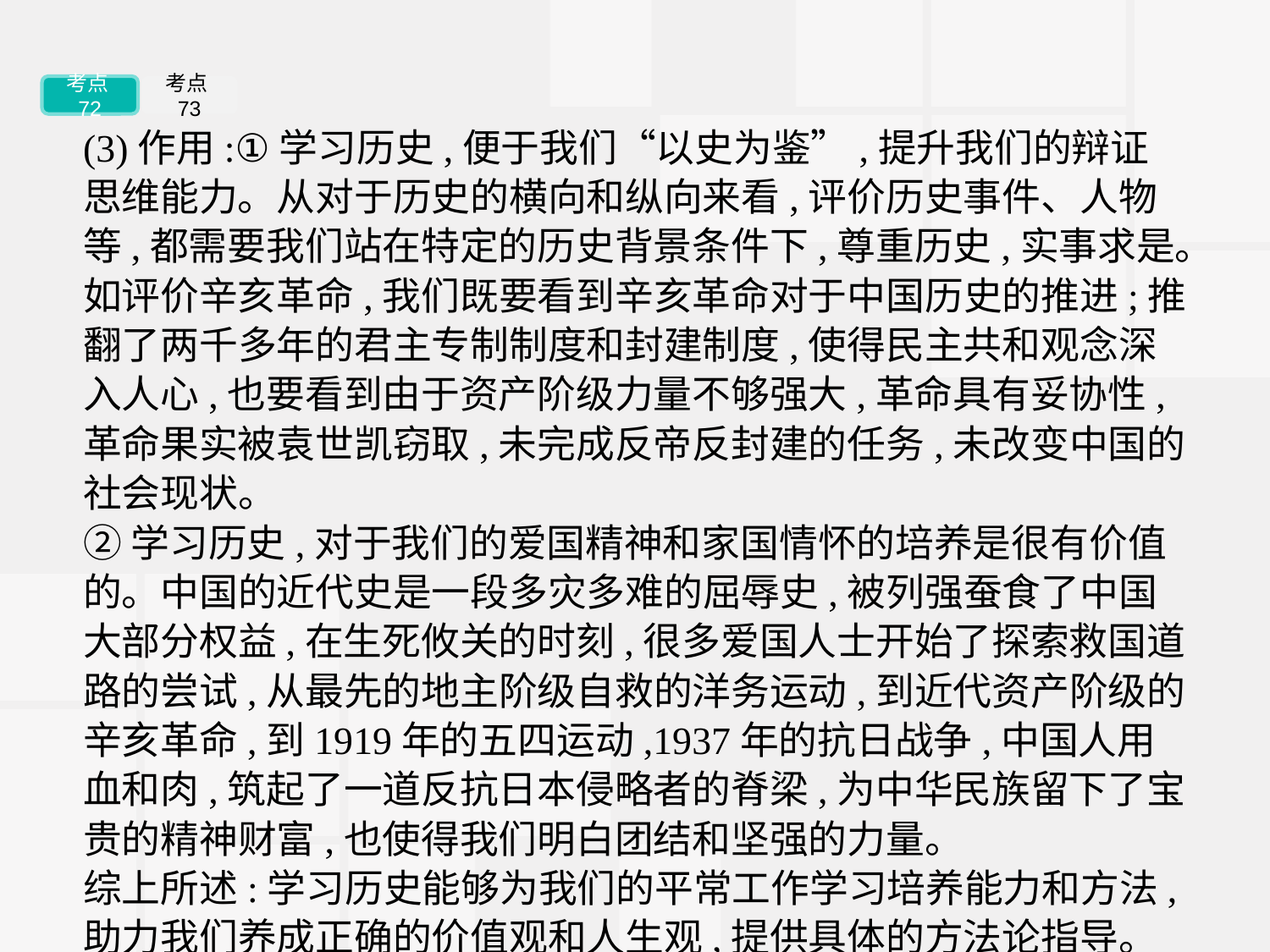

考点72
考点73
(3)作用:①学习历史,便于我们“以史为鉴”,提升我们的辩证思维能力。从对于历史的横向和纵向来看,评价历史事件、人物等,都需要我们站在特定的历史背景条件下,尊重历史,实事求是。如评价辛亥革命,我们既要看到辛亥革命对于中国历史的推进;推翻了两千多年的君主专制制度和封建制度,使得民主共和观念深入人心,也要看到由于资产阶级力量不够强大,革命具有妥协性,革命果实被袁世凯窃取,未完成反帝反封建的任务,未改变中国的社会现状。
②学习历史,对于我们的爱国精神和家国情怀的培养是很有价值的。中国的近代史是一段多灾多难的屈辱史,被列强蚕食了中国大部分权益,在生死攸关的时刻,很多爱国人士开始了探索救国道路的尝试,从最先的地主阶级自救的洋务运动,到近代资产阶级的辛亥革命,到1919年的五四运动,1937年的抗日战争,中国人用血和肉,筑起了一道反抗日本侵略者的脊梁,为中华民族留下了宝贵的精神财富,也使得我们明白团结和坚强的力量。
综上所述:学习历史能够为我们的平常工作学习培养能力和方法,助力我们养成正确的价值观和人生观,提供具体的方法论指导。